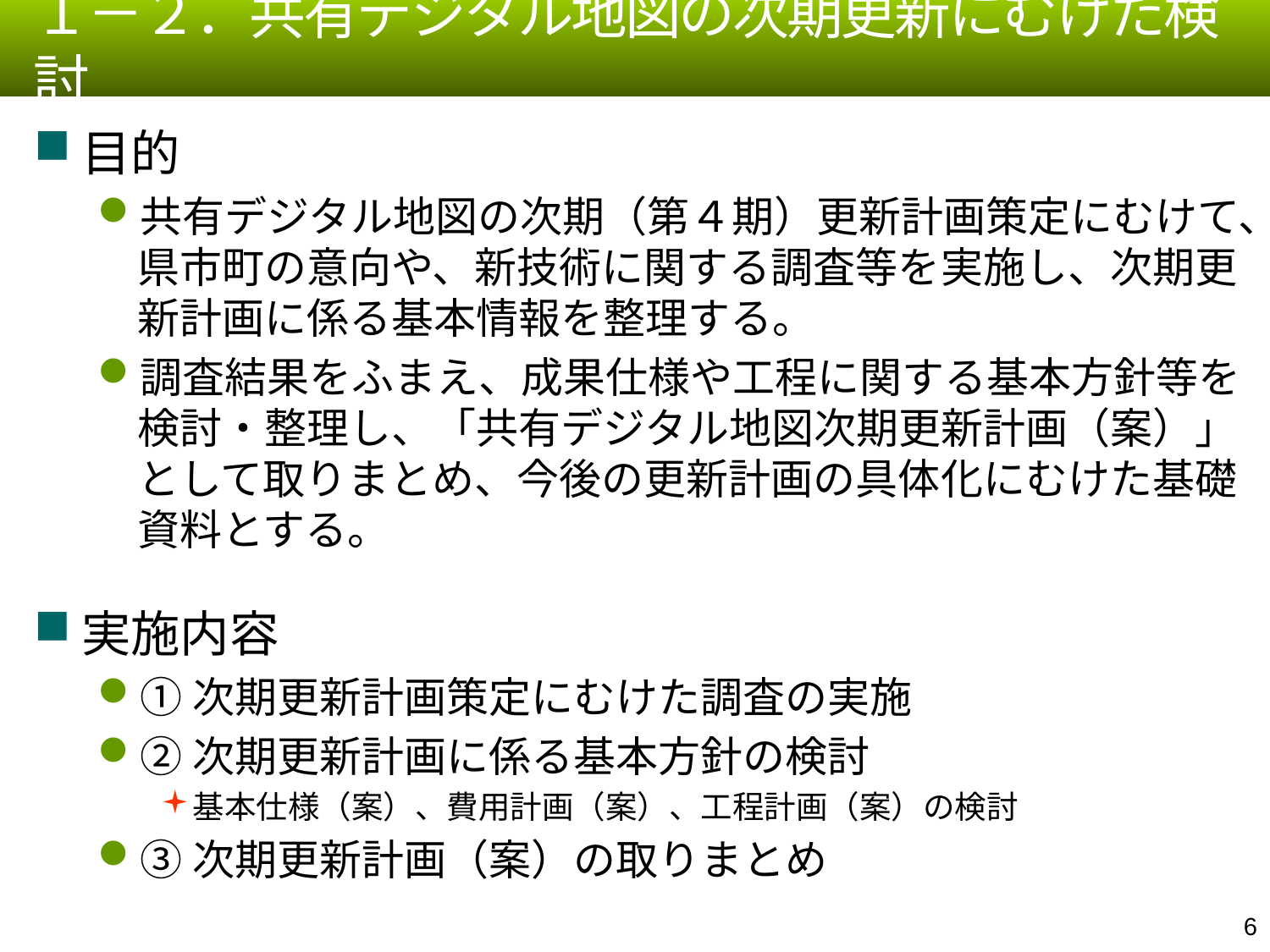

１－２．共有デジタル地図の次期更新にむけた検討
目的
共有デジタル地図の次期（第４期）更新計画策定にむけて、県市町の意向や、新技術に関する調査等を実施し、次期更新計画に係る基本情報を整理する。
調査結果をふまえ、成果仕様や工程に関する基本方針等を検討・整理し、「共有デジタル地図次期更新計画（案）」として取りまとめ、今後の更新計画の具体化にむけた基礎資料とする。

実施内容
①次期更新計画策定にむけた調査の実施
②次期更新計画に係る基本方針の検討
基本仕様（案）、費用計画（案）、工程計画（案）の検討
③次期更新計画（案）の取りまとめ
6